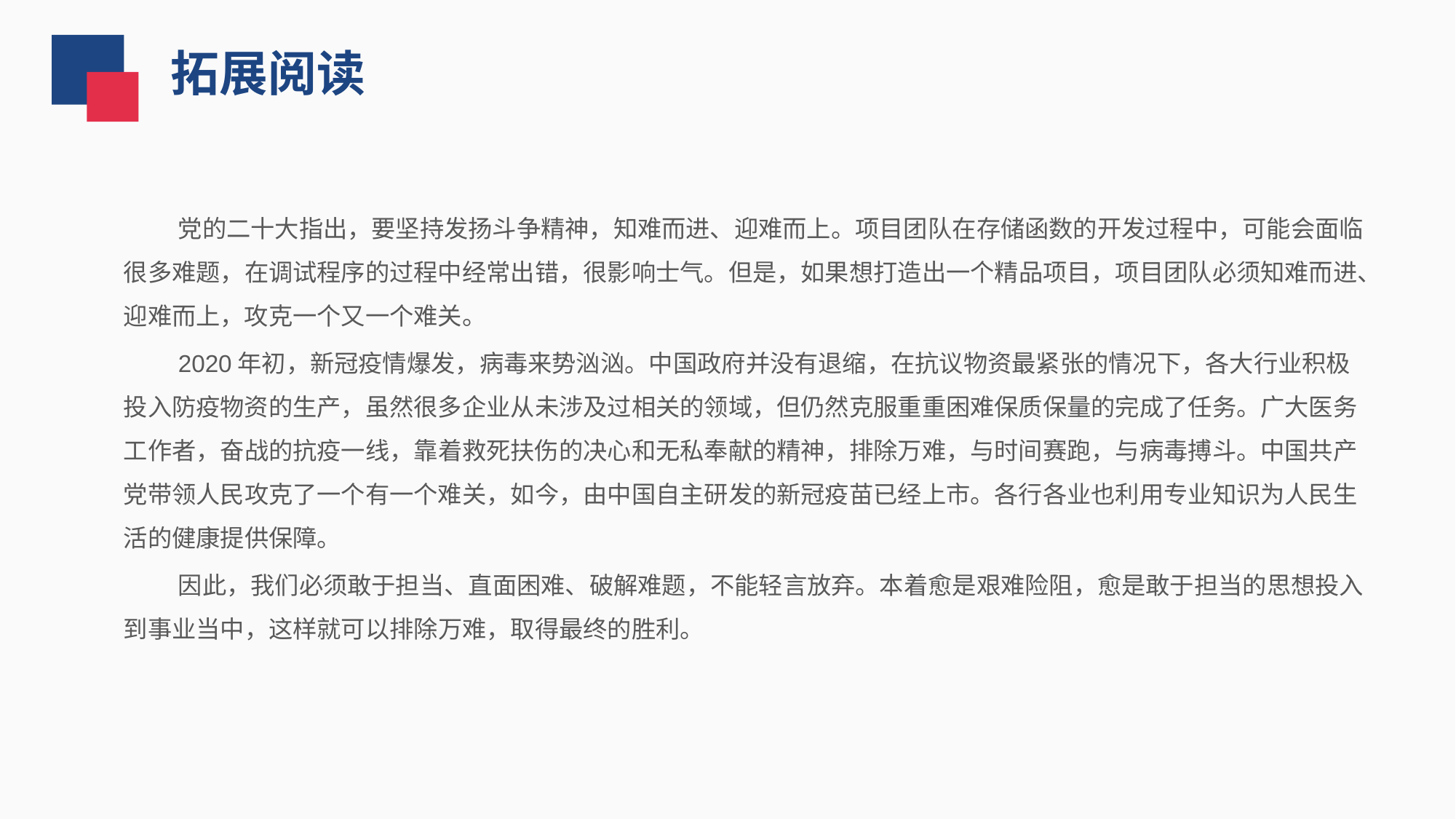

拓展阅读
党的二十大指出，要坚持发扬斗争精神，知难而进、迎难而上。项目团队在存储函数的开发过程中，可能会面临很多难题，在调试程序的过程中经常出错，很影响士气。但是，如果想打造出一个精品项目，项目团队必须知难而进、迎难而上，攻克一个又一个难关。
2020年初，新冠疫情爆发，病毒来势汹汹。中国政府并没有退缩，在抗议物资最紧张的情况下，各大行业积极投入防疫物资的生产，虽然很多企业从未涉及过相关的领域，但仍然克服重重困难保质保量的完成了任务。广大医务工作者，奋战的抗疫一线，靠着救死扶伤的决心和无私奉献的精神，排除万难，与时间赛跑，与病毒搏斗。中国共产党带领人民攻克了一个有一个难关，如今，由中国自主研发的新冠疫苗已经上市。各行各业也利用专业知识为人民生活的健康提供保障。
因此，我们必须敢于担当、直面困难、破解难题，不能轻言放弃。本着愈是艰难险阻，愈是敢于担当的思想投入到事业当中，这样就可以排除万难，取得最终的胜利。